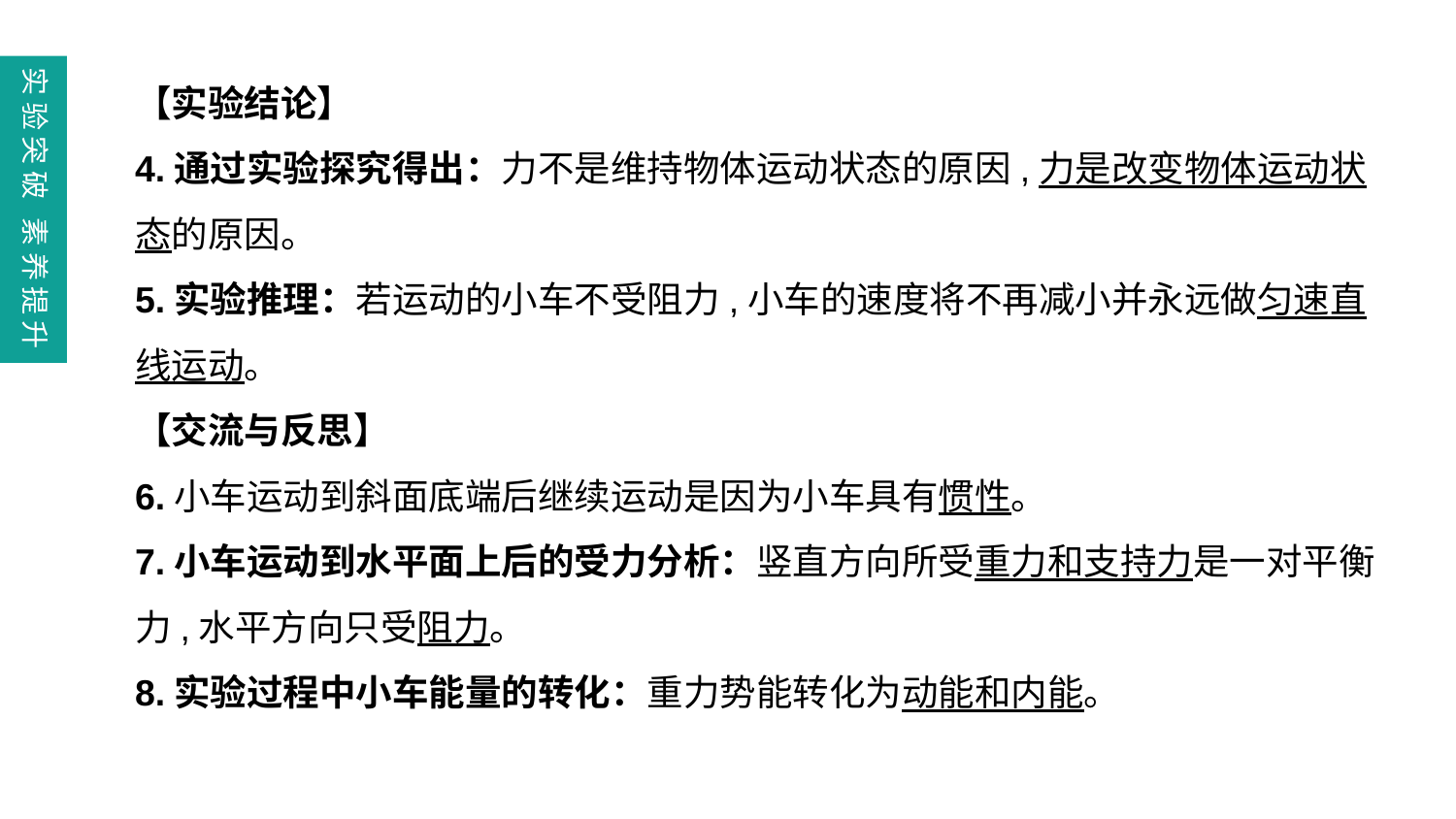

【实验结论】
4.通过实验探究得出：力不是维持物体运动状态的原因,力是改变物体运动状态的原因。
5.实验推理：若运动的小车不受阻力,小车的速度将不再减小并永远做匀速直线运动。
【交流与反思】
6.小车运动到斜面底端后继续运动是因为小车具有惯性。
7.小车运动到水平面上后的受力分析：竖直方向所受重力和支持力是一对平衡力,水平方向只受阻力。
8.实验过程中小车能量的转化：重力势能转化为动能和内能。

实验突破 素养提升